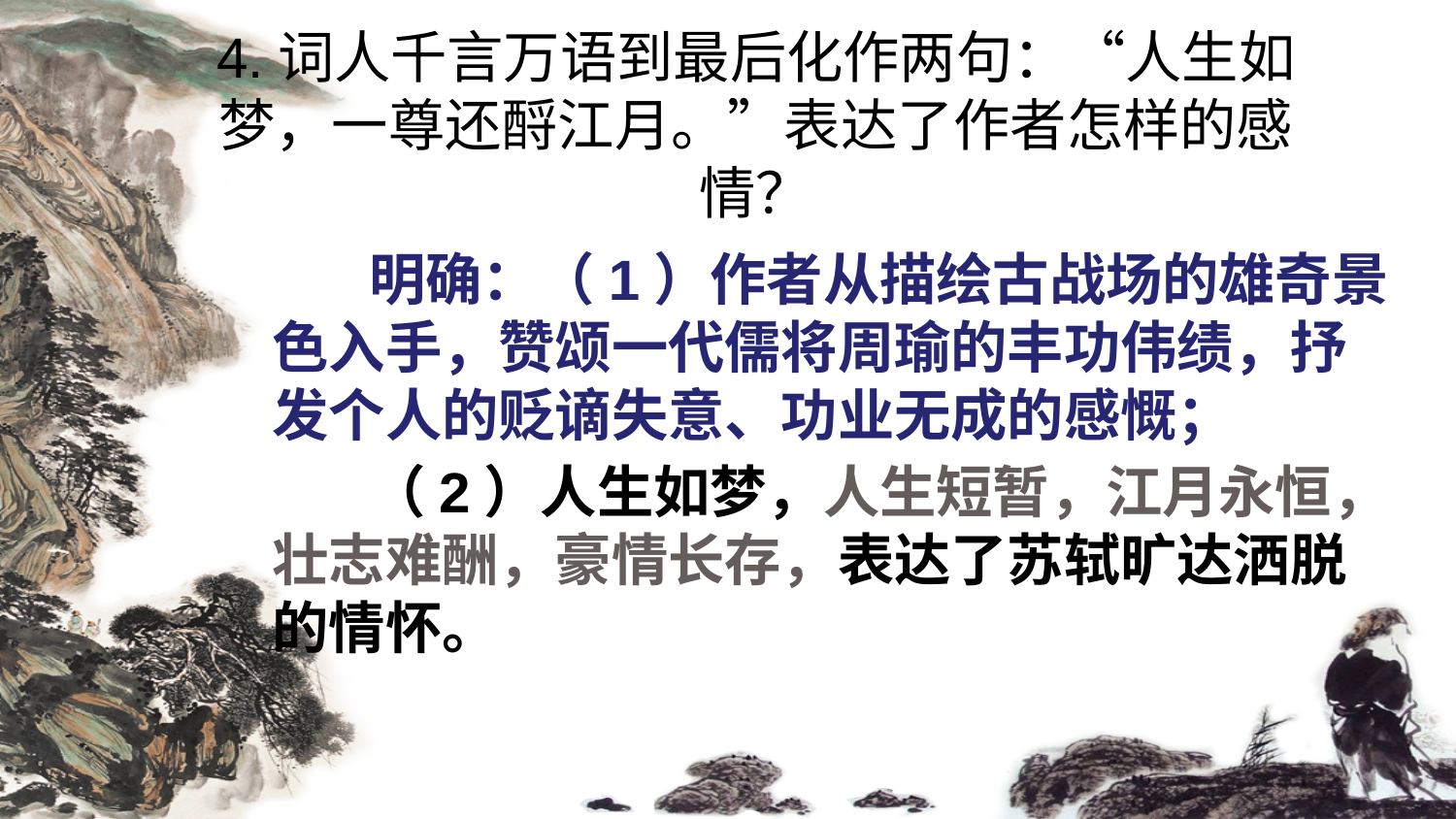

# 4.词人千言万语到最后化作两句：“人生如梦，一尊还酹江月。”表达了作者怎样的感情？

明确：（1）作者从描绘古战场的雄奇景色入手，赞颂一代儒将周瑜的丰功伟绩，抒发个人的贬谪失意、功业无成的感慨；
（2）人生如梦，人生短暂，江月永恒，壮志难酬，豪情长存，表达了苏轼旷达洒脱的情怀。